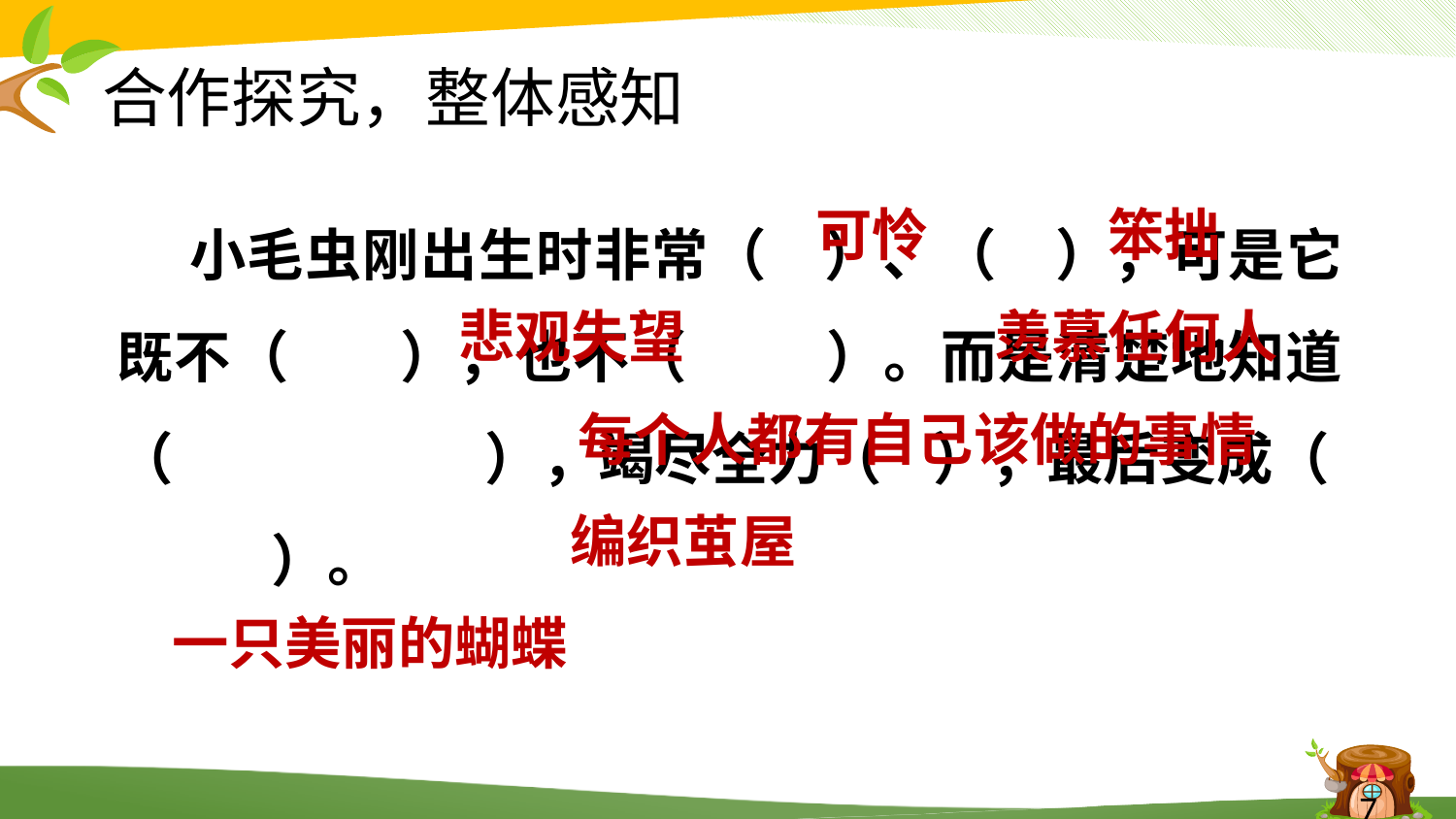

# 合作探究，整体感知
    小毛虫刚出生时非常（    ）、（    ），可是它既不（        ），也不（          ）。而是清楚地知道（                        ），竭尽全力（    ），最后变成（              ）。
可怜
笨拙
悲观失望
羡慕任何人
每个人都有自己该做的事情
编织茧屋
一只美丽的蝴蝶